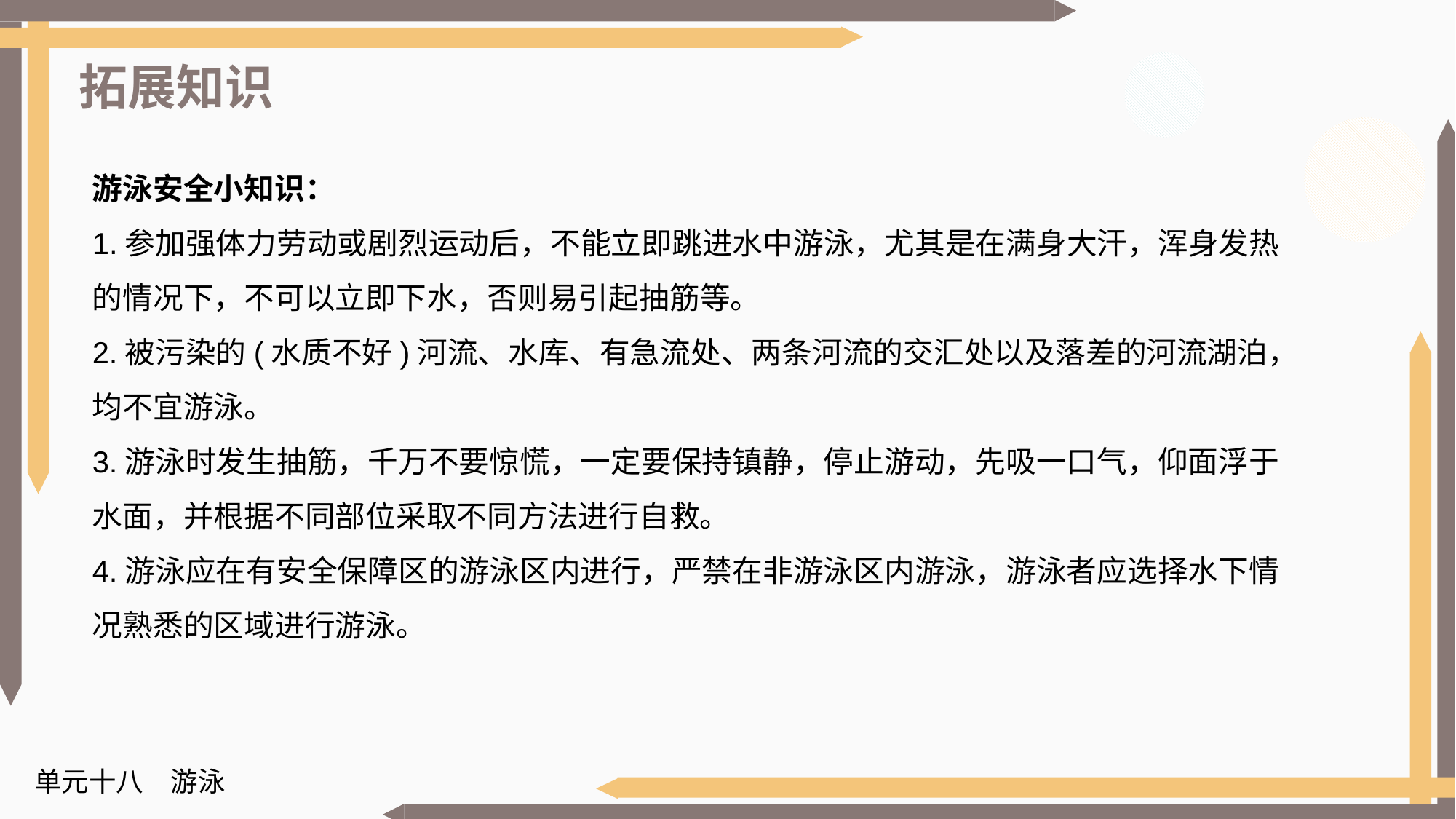

拓展知识

游泳安全小知识：
1.参加强体力劳动或剧烈运动后，不能立即跳进水中游泳，尤其是在满身大汗，浑身发热的情况下，不可以立即下水，否则易引起抽筋等。
2.被污染的(水质不好)河流、水库、有急流处、两条河流的交汇处以及落差的河流湖泊，均不宜游泳。
3.游泳时发生抽筋，千万不要惊慌，一定要保持镇静，停止游动，先吸一口气，仰面浮于水面，并根据不同部位采取不同方法进行自救。
4.游泳应在有安全保障区的游泳区内进行，严禁在非游泳区内游泳，游泳者应选择水下情况熟悉的区域进行游泳。
单元十八　游泳